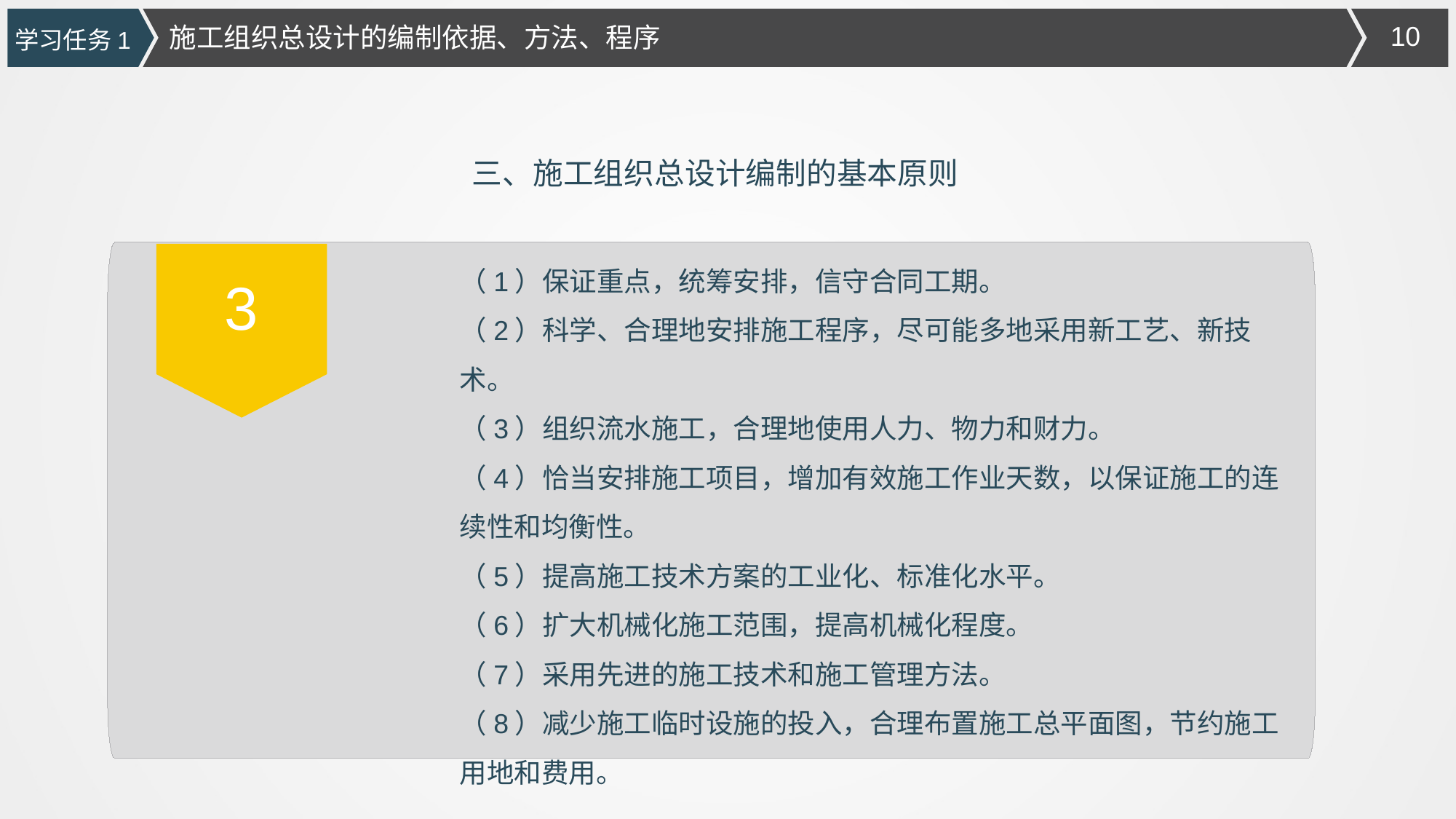

施工组织总设计的编制依据、方法、程序
学习任务1
三、施工组织总设计编制的基本原则

（1）保证重点，统筹安排，信守合同工期。
（2）科学、合理地安排施工程序，尽可能多地采用新工艺、新技术。
（3）组织流水施工，合理地使用人力、物力和财力。
（4）恰当安排施工项目，增加有效施工作业天数，以保证施工的连续性和均衡性。
（5）提高施工技术方案的工业化、标准化水平。
（6）扩大机械化施工范围，提高机械化程度。
（7）采用先进的施工技术和施工管理方法。
（8）减少施工临时设施的投入，合理布置施工总平面图，节约施工用地和费用。

3